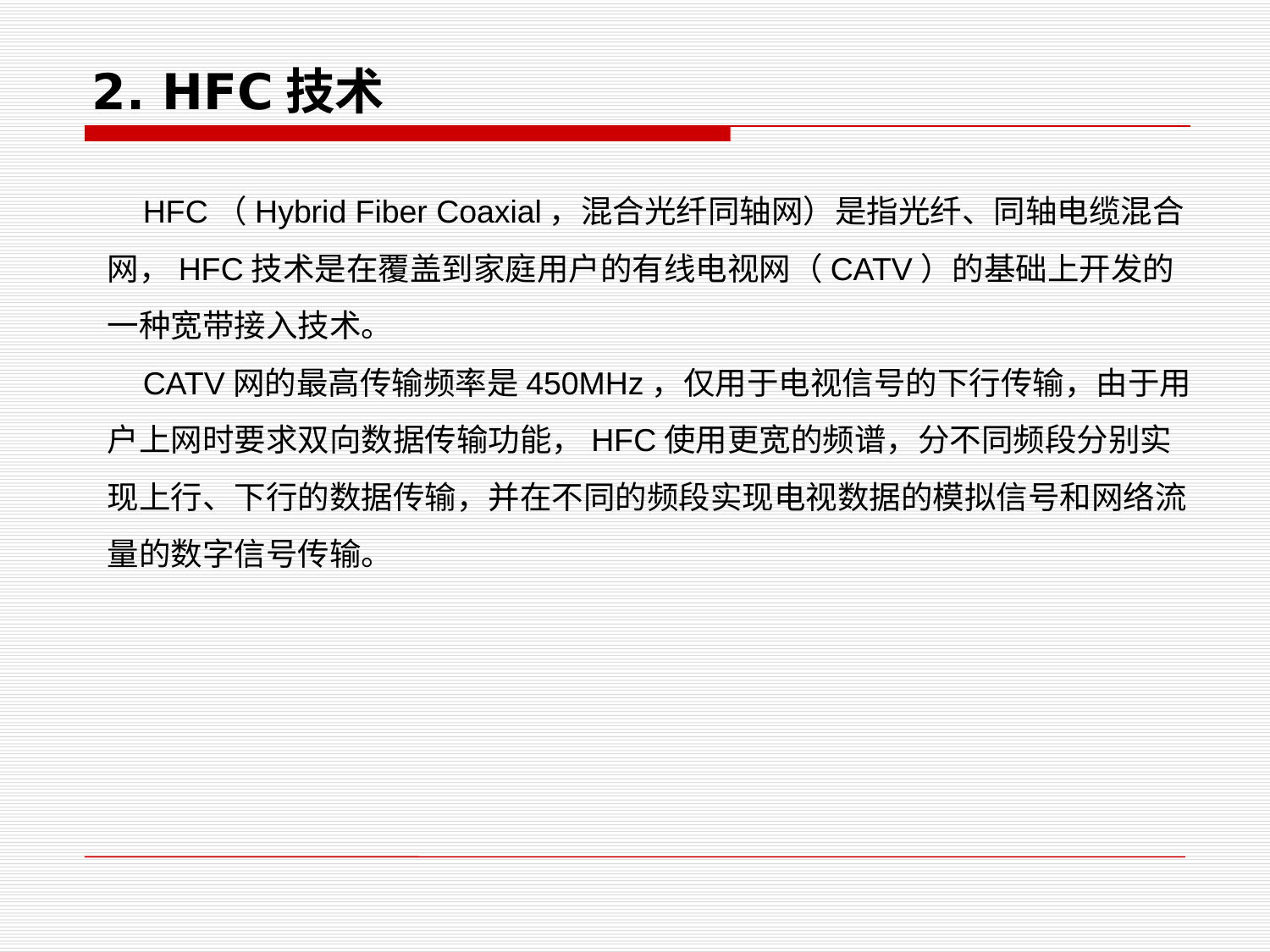

2. HFC技术
    HFC（Hybrid Fiber Coaxial，混合光纤同轴网）是指光纤、同轴电缆混合网，HFC技术是在覆盖到家庭用户的有线电视网（CATV）的基础上开发的一种宽带接入技术。
    CATV网的最高传输频率是450MHz，仅用于电视信号的下行传输，由于用户上网时要求双向数据传输功能，HFC使用更宽的频谱，分不同频段分别实现上行、下行的数据传输，并在不同的频段实现电视数据的模拟信号和网络流量的数字信号传输。
18